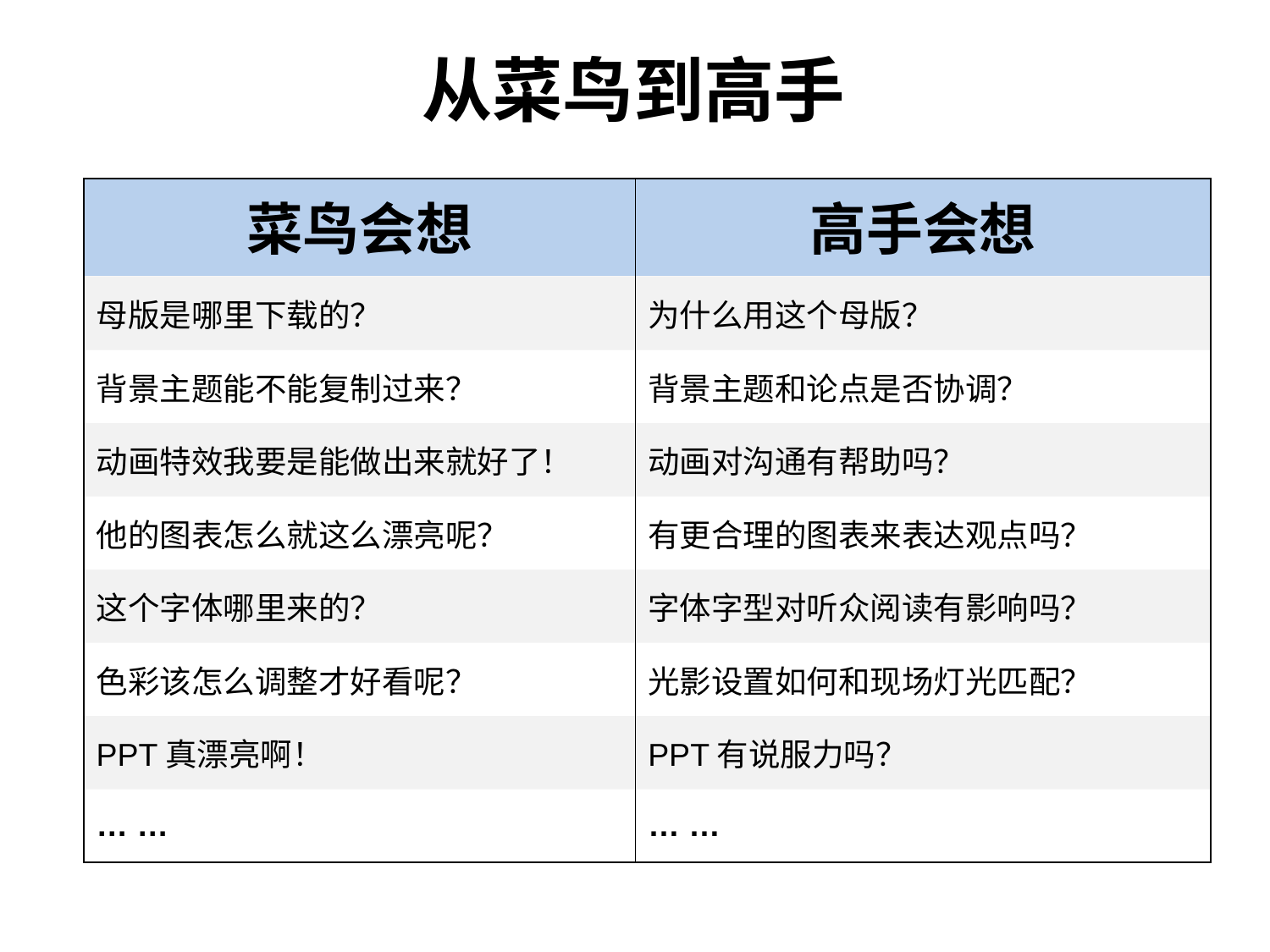

从菜鸟到高手
| 菜鸟会想 | 高手会想 |
| --- | --- |
| 母版是哪里下载的？ | 为什么用这个母版？ |
| 背景主题能不能复制过来？ | 背景主题和论点是否协调？ |
| 动画特效我要是能做出来就好了！ | 动画对沟通有帮助吗？ |
| 他的图表怎么就这么漂亮呢？ | 有更合理的图表来表达观点吗？ |
| 这个字体哪里来的？ | 字体字型对听众阅读有影响吗？ |
| 色彩该怎么调整才好看呢？ | 光影设置如何和现场灯光匹配？ |
| PPT真漂亮啊！ | PPT有说服力吗？ |
| … … | … … |